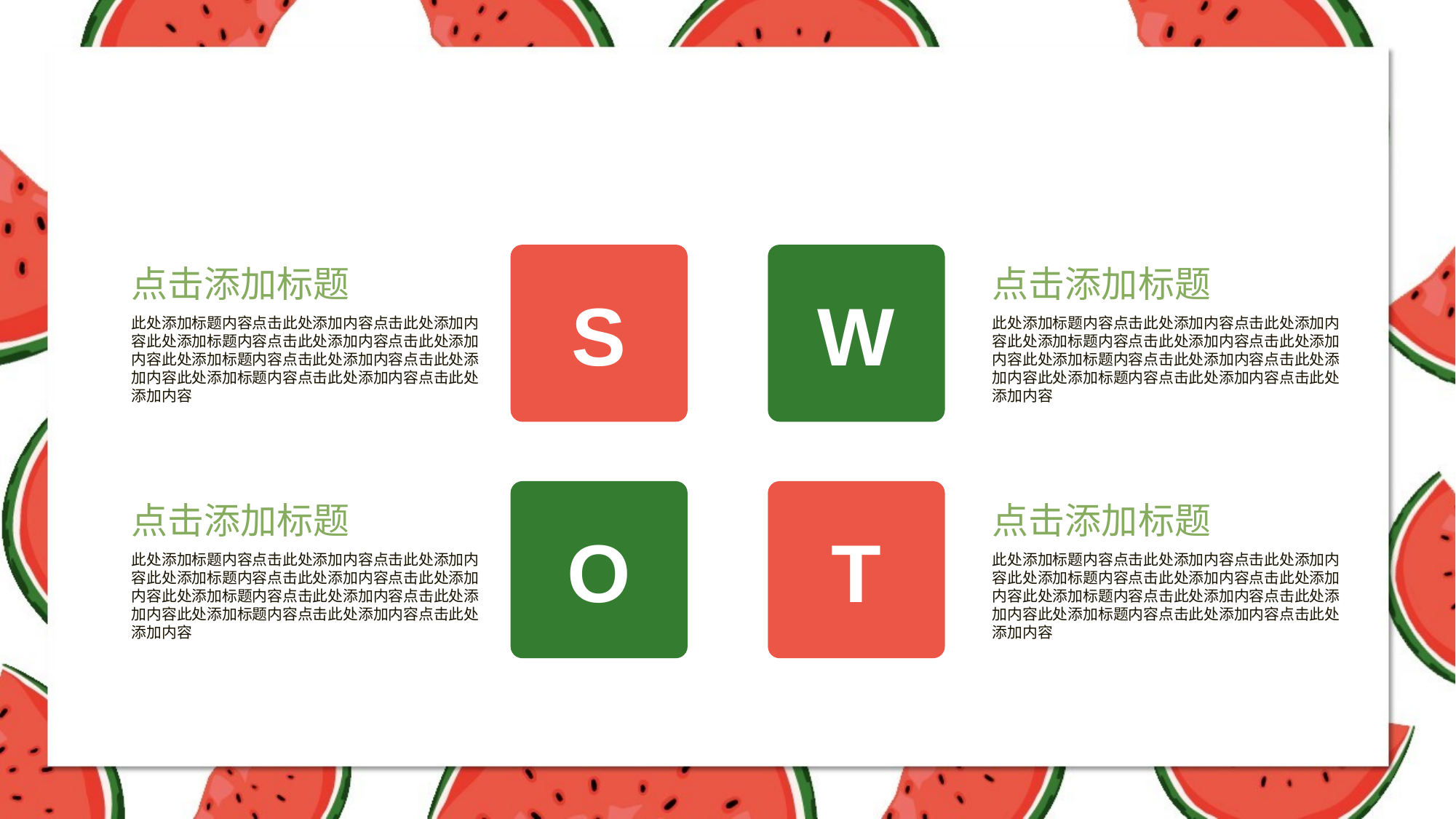

S
W
点击添加标题
此处添加标题内容点击此处添加内容点击此处添加内容此处添加标题内容点击此处添加内容点击此处添加内容此处添加标题内容点击此处添加内容点击此处添加内容此处添加标题内容点击此处添加内容点击此处添加内容
点击添加标题
此处添加标题内容点击此处添加内容点击此处添加内容此处添加标题内容点击此处添加内容点击此处添加内容此处添加标题内容点击此处添加内容点击此处添加内容此处添加标题内容点击此处添加内容点击此处添加内容
O
T
点击添加标题
此处添加标题内容点击此处添加内容点击此处添加内容此处添加标题内容点击此处添加内容点击此处添加内容此处添加标题内容点击此处添加内容点击此处添加内容此处添加标题内容点击此处添加内容点击此处添加内容
点击添加标题
此处添加标题内容点击此处添加内容点击此处添加内容此处添加标题内容点击此处添加内容点击此处添加内容此处添加标题内容点击此处添加内容点击此处添加内容此处添加标题内容点击此处添加内容点击此处添加内容